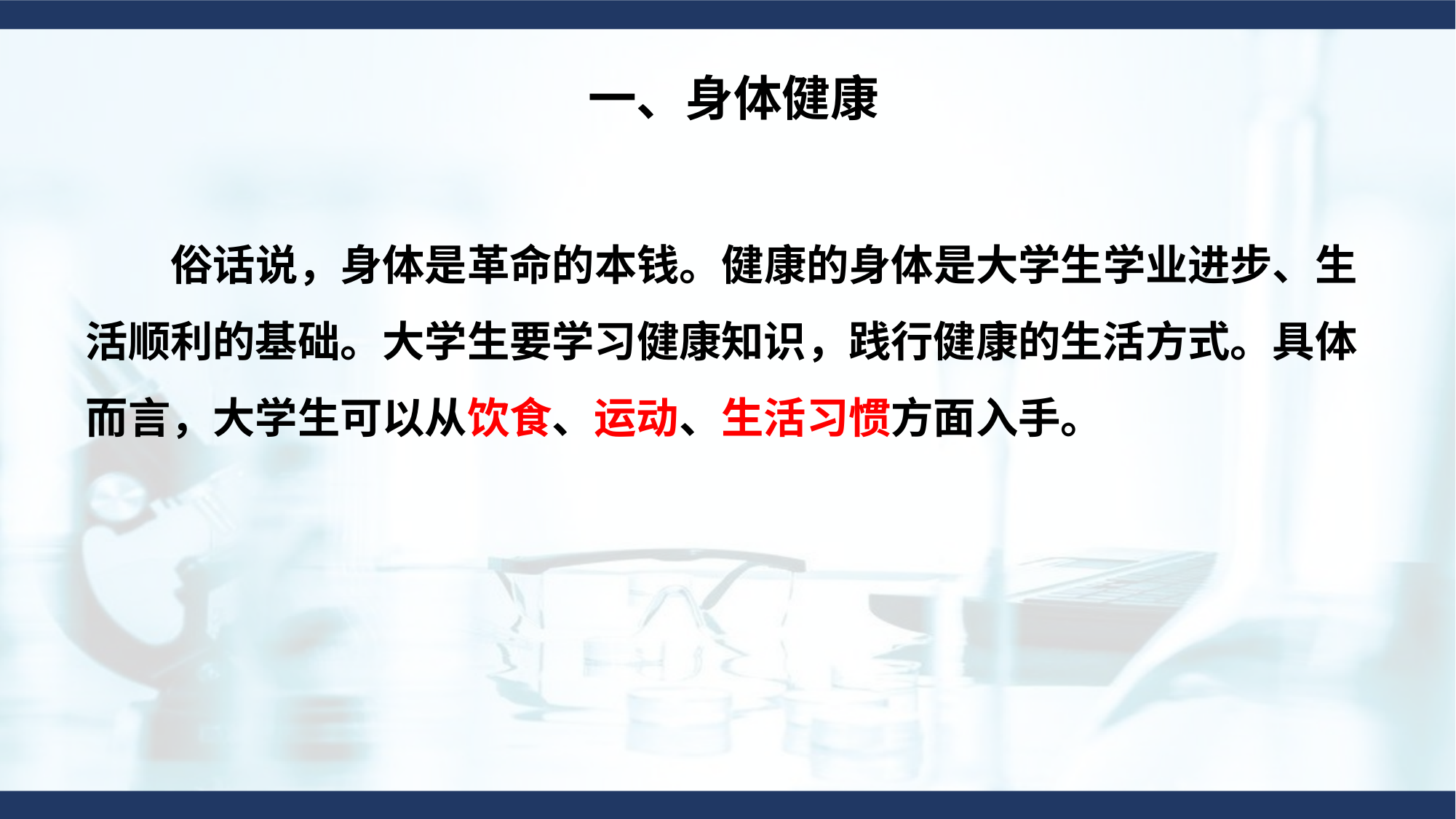

一、身体健康
俗话说，身体是革命的本钱。健康的身体是大学生学业进步、生活顺利的基础。大学生要学习健康知识，践行健康的生活方式。具体而言，大学生可以从饮食、运动、生活习惯方面入手。